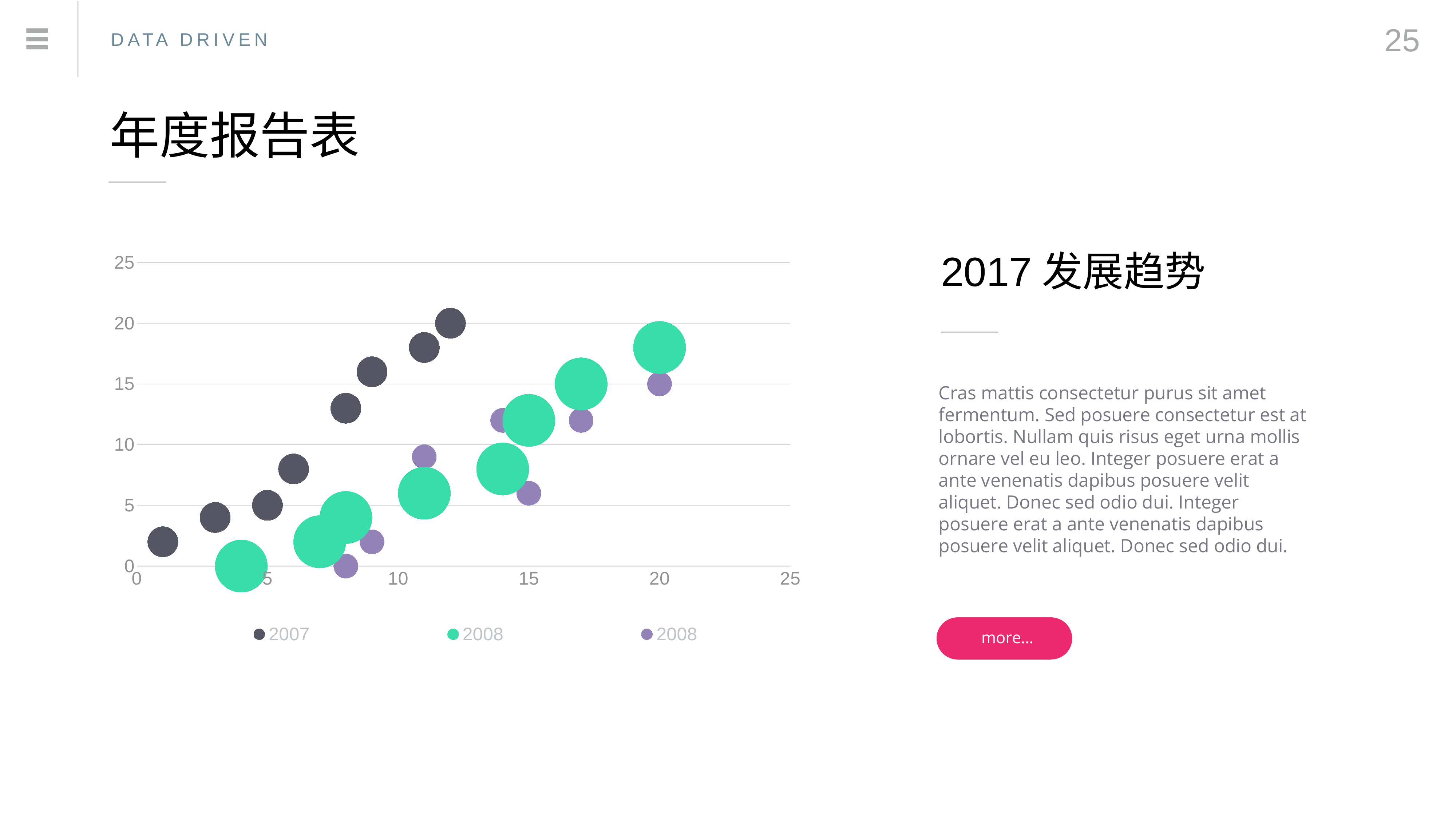

25
DATA DRIVEN
年度报告表

### Chart:

| Category | 2007 | 2008 | 2008 |
|---|---|---|---|
2017发展趋势

Cras mattis consectetur purus sit amet fermentum. Sed posuere consectetur est at lobortis. Nullam quis risus eget urna mollis ornare vel eu leo. Integer posuere erat a ante venenatis dapibus posuere velit aliquet. Donec sed odio dui. Integer posuere erat a ante venenatis dapibus posuere velit aliquet. Donec sed odio dui.

more…